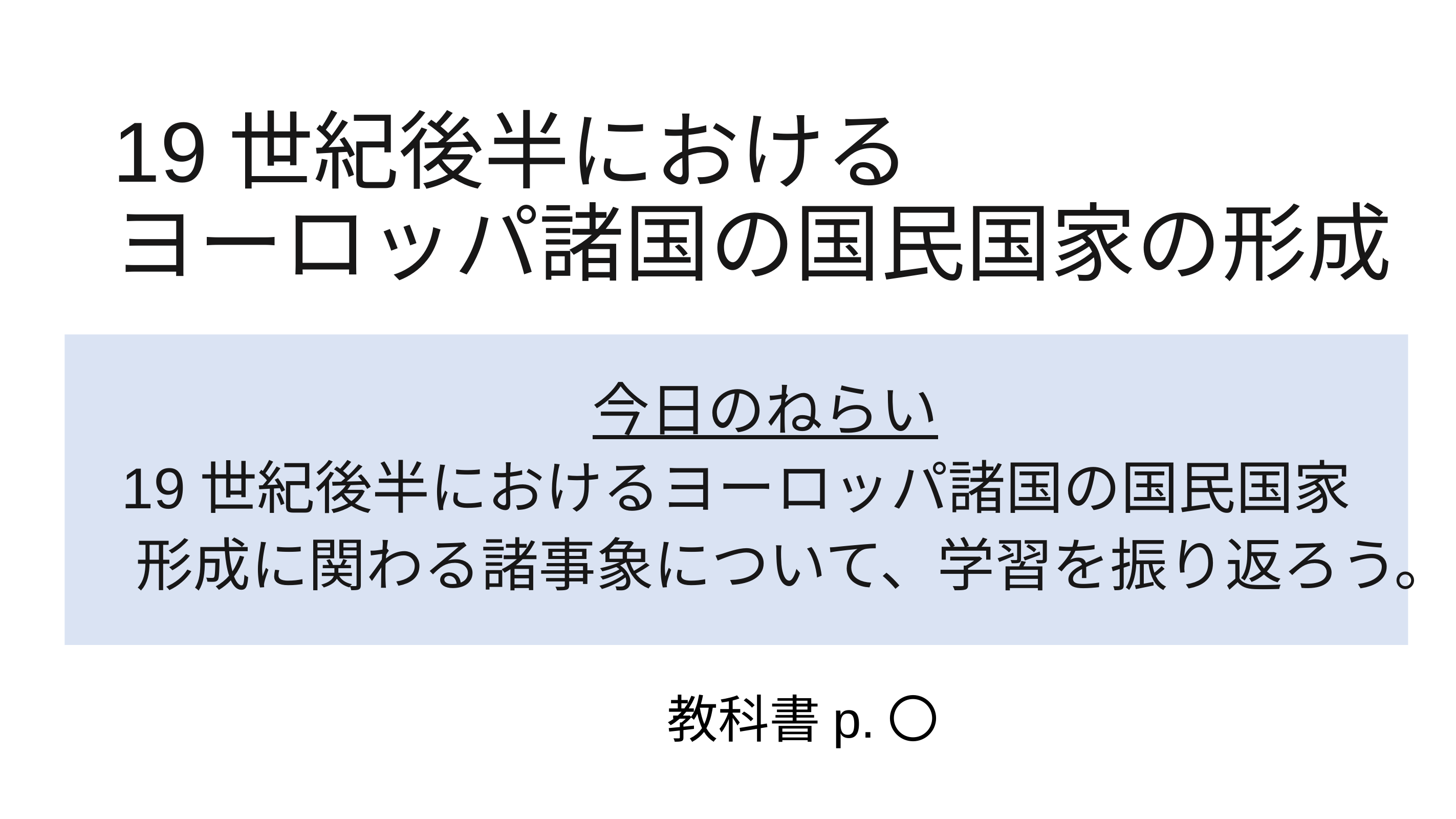

# 19世紀後半における ヨーロッパ諸国の国民国家の形成
　今日のねらい
19世紀後半におけるヨーロッパ諸国の国民国家
　形成に関わる諸事象について、学習を振り返ろう。
教科書p.〇